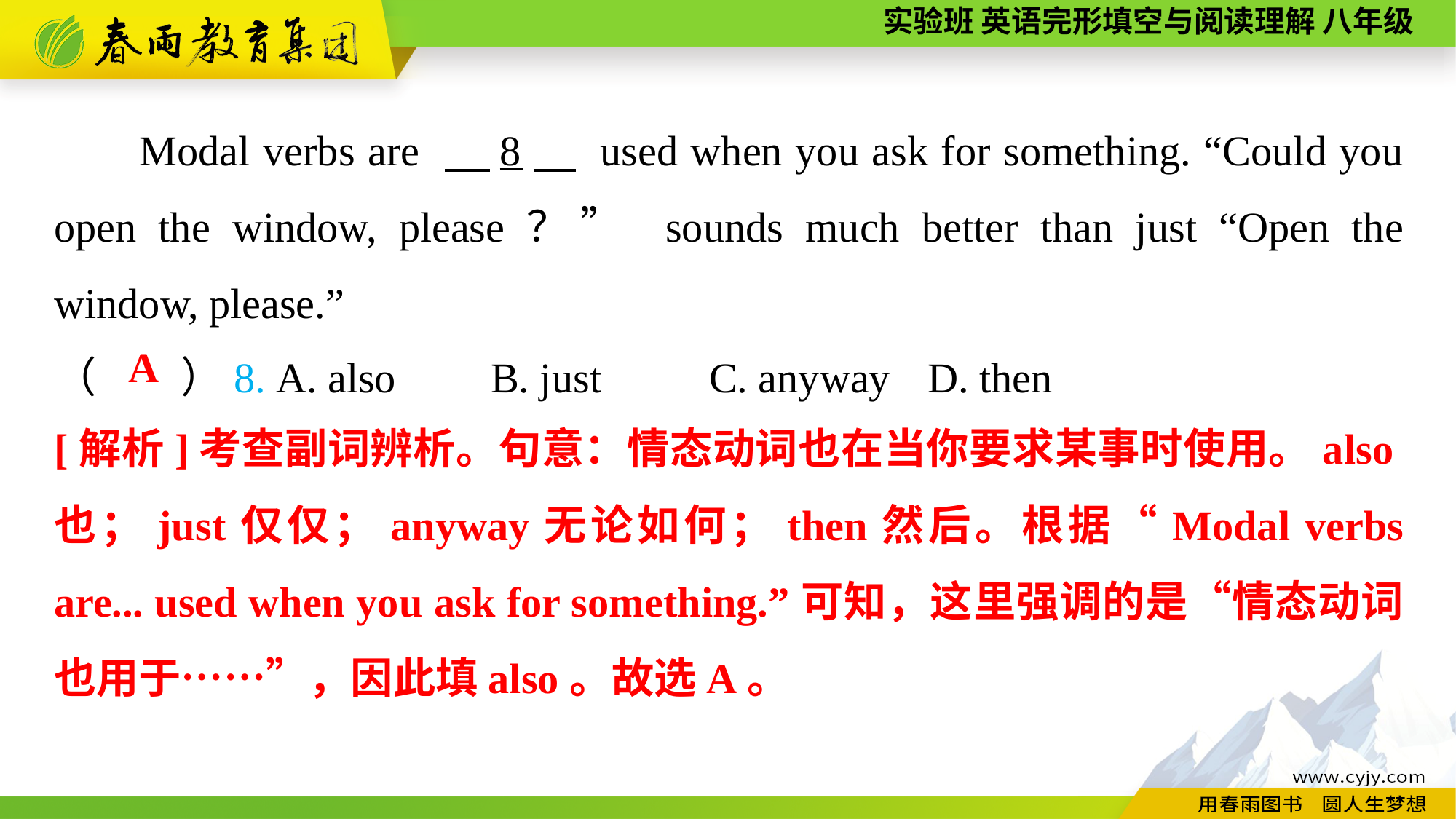

Modal verbs are 　8　 used when you ask for something. “Could you open the window, please？” sounds much better than just “Open the window, please.”
（　　）8. A. also	B. just         	C. anyway	D. then
A
[解析]考查副词辨析。句意：情态动词也在当你要求某事时使用。also也；just仅仅；anyway无论如何；then然后。根据“Modal verbs are... used when you ask for something.”可知，这里强调的是“情态动词也用于……”，因此填also。故选A。